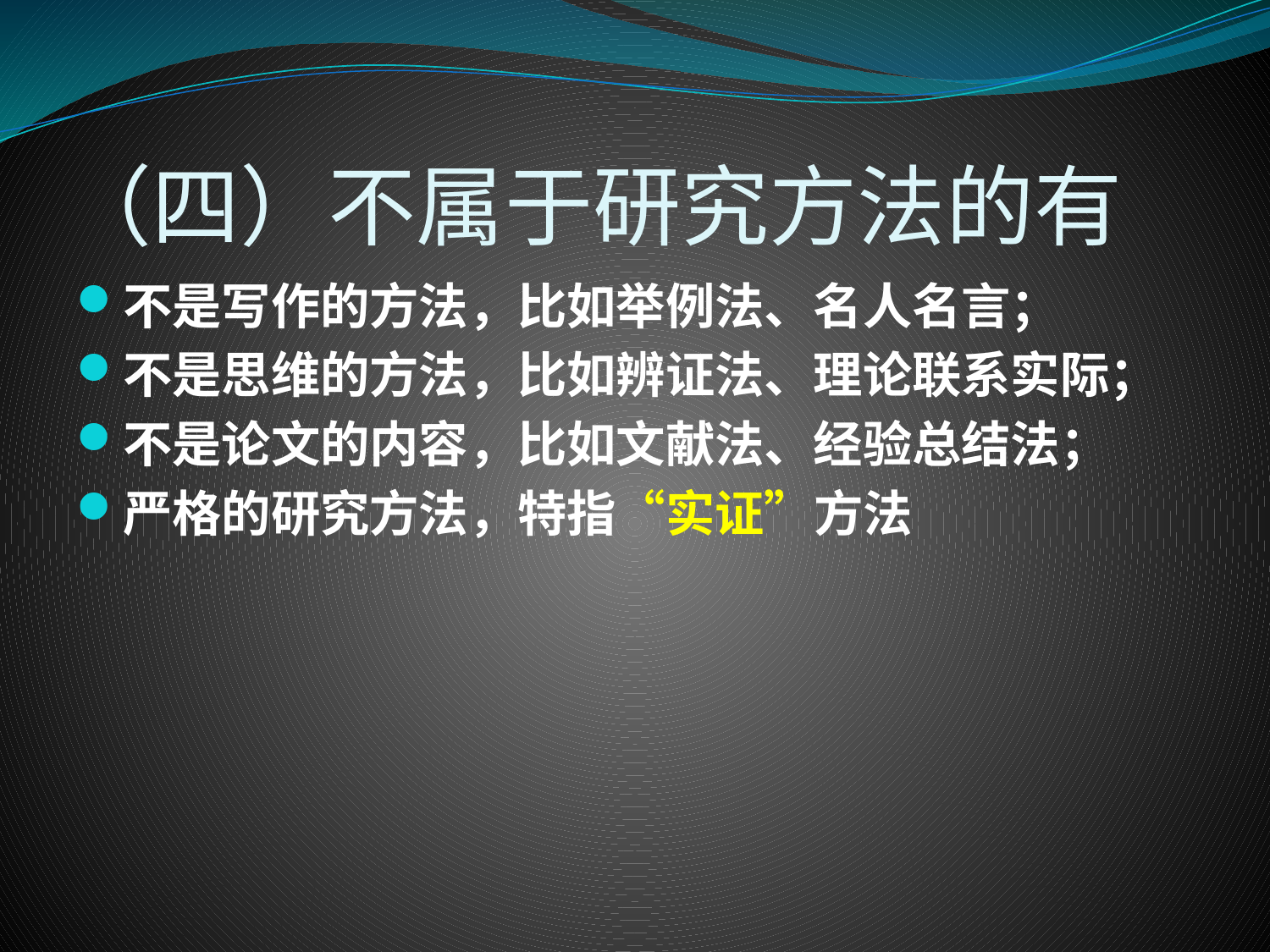

# （四）不属于研究方法的有
不是写作的方法，比如举例法、名人名言；
不是思维的方法，比如辨证法、理论联系实际；
不是论文的内容，比如文献法、经验总结法；
严格的研究方法，特指“实证”方法